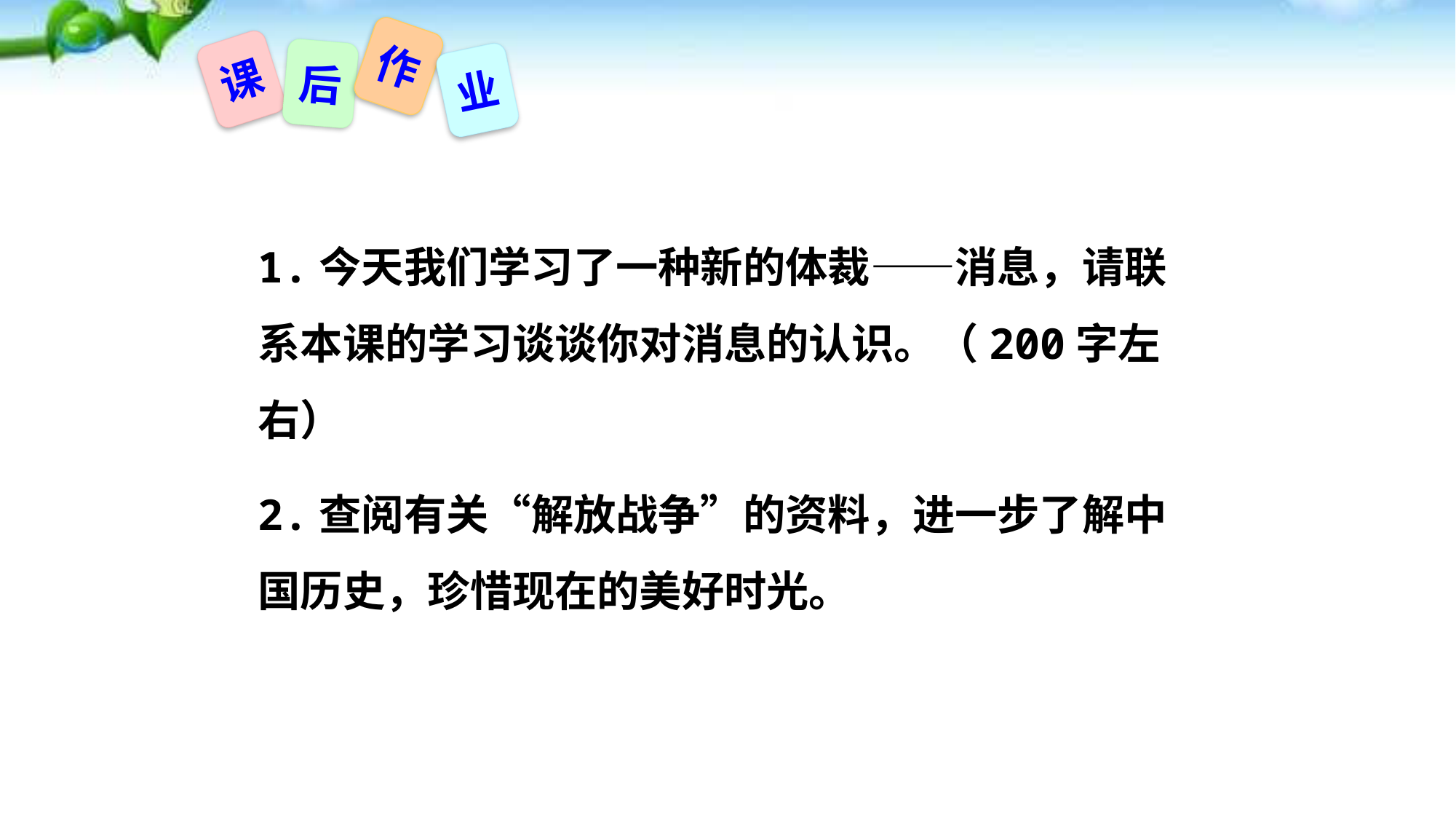

作
课
后
业
1.今天我们学习了一种新的体裁——消息，请联系本课的学习谈谈你对消息的认识。（200字左右）
2.查阅有关“解放战争”的资料，进一步了解中国历史，珍惜现在的美好时光。